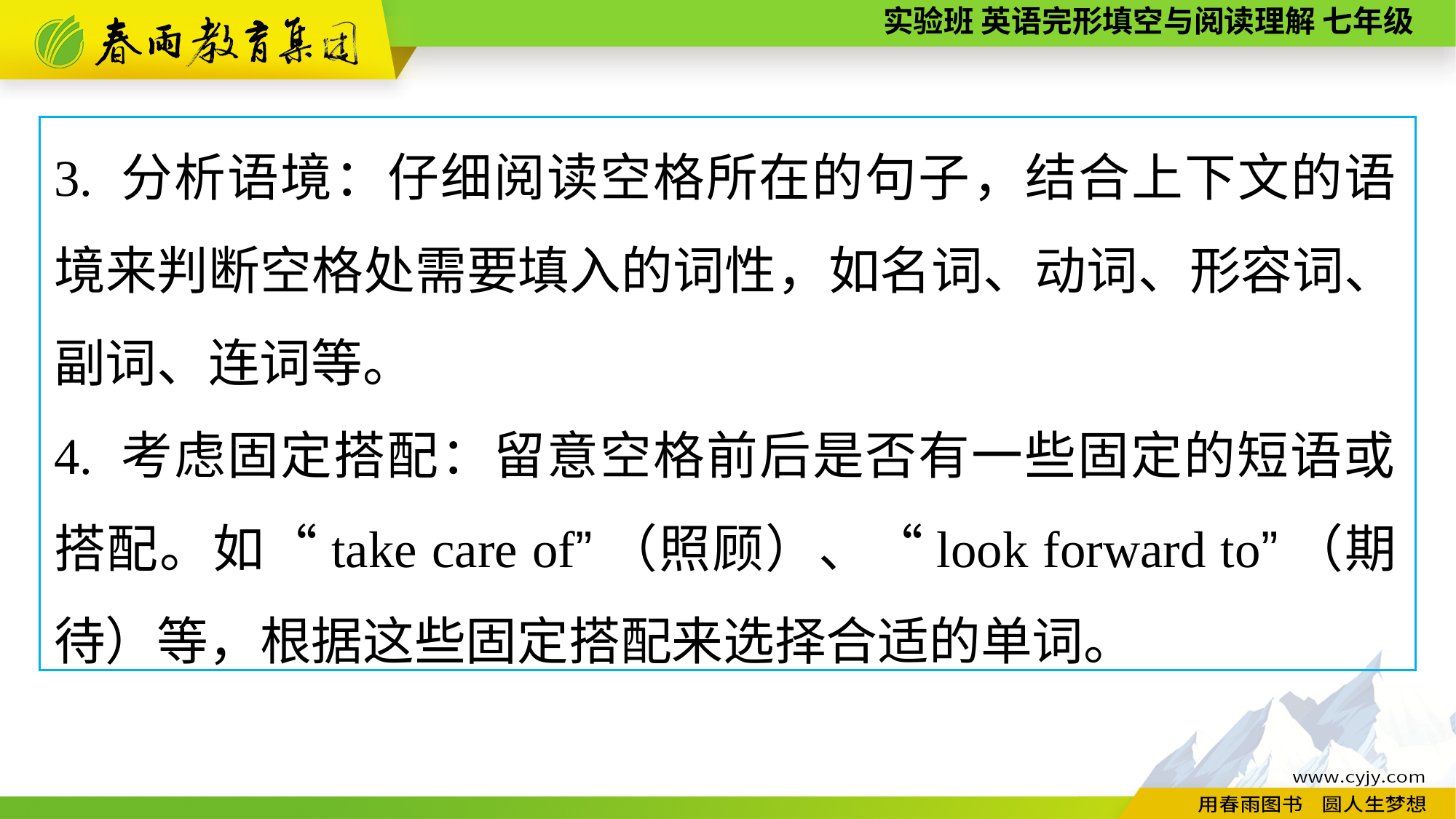

3. 分析语境：仔细阅读空格所在的句子，结合上下文的语境来判断空格处需要填入的词性，如名词、动词、形容词、副词、连词等。
4. 考虑固定搭配：留意空格前后是否有一些固定的短语或搭配。如“take care of”（照顾）、“look forward to”（期待）等，根据这些固定搭配来选择合适的单词。